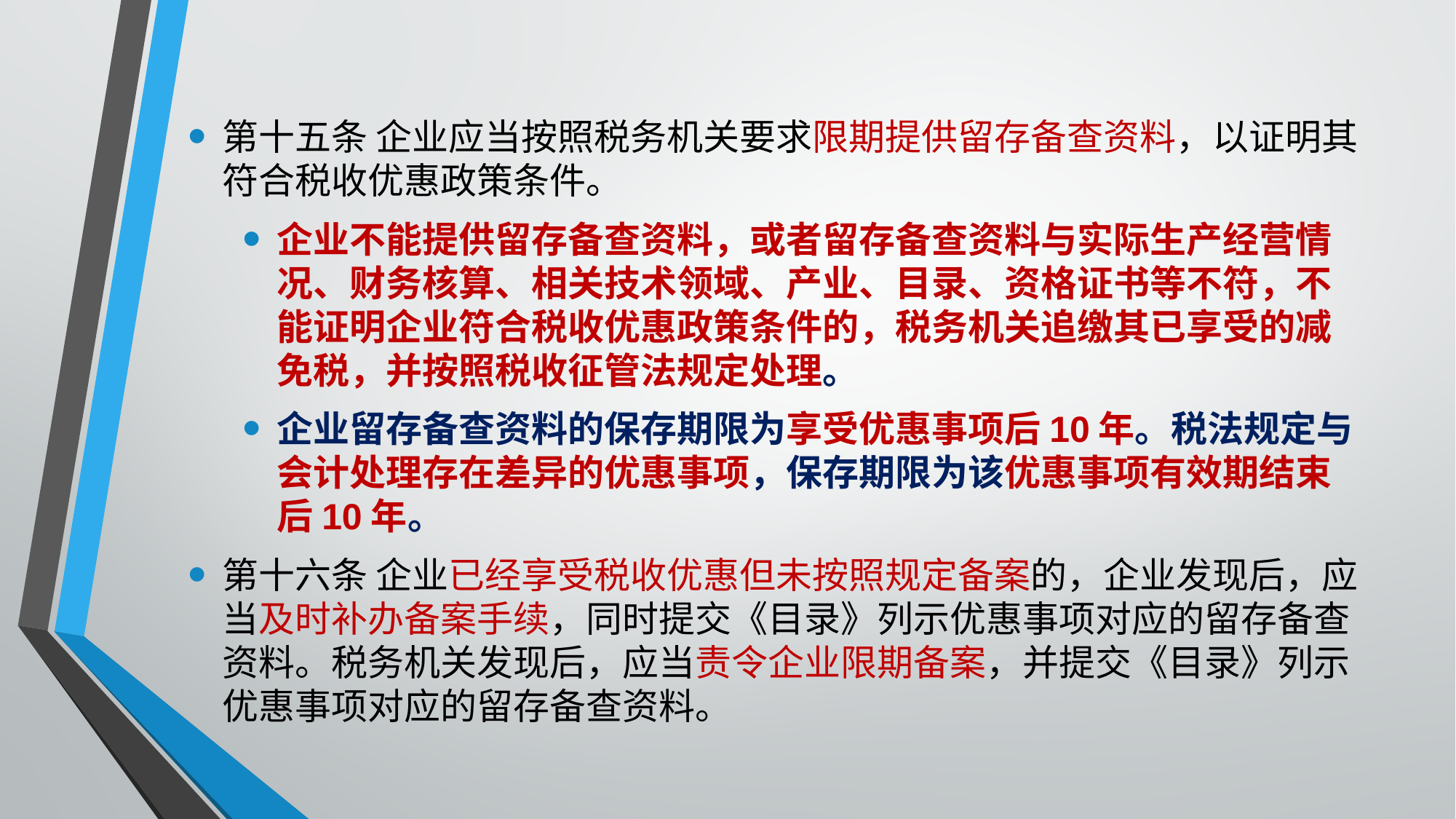

第十五条 企业应当按照税务机关要求限期提供留存备查资料，以证明其符合税收优惠政策条件。
企业不能提供留存备查资料，或者留存备查资料与实际生产经营情况、财务核算、相关技术领域、产业、目录、资格证书等不符，不能证明企业符合税收优惠政策条件的，税务机关追缴其已享受的减免税，并按照税收征管法规定处理。
企业留存备查资料的保存期限为享受优惠事项后10年。税法规定与会计处理存在差异的优惠事项，保存期限为该优惠事项有效期结束后10年。
第十六条 企业已经享受税收优惠但未按照规定备案的，企业发现后，应当及时补办备案手续，同时提交《目录》列示优惠事项对应的留存备查资料。税务机关发现后，应当责令企业限期备案，并提交《目录》列示优惠事项对应的留存备查资料。